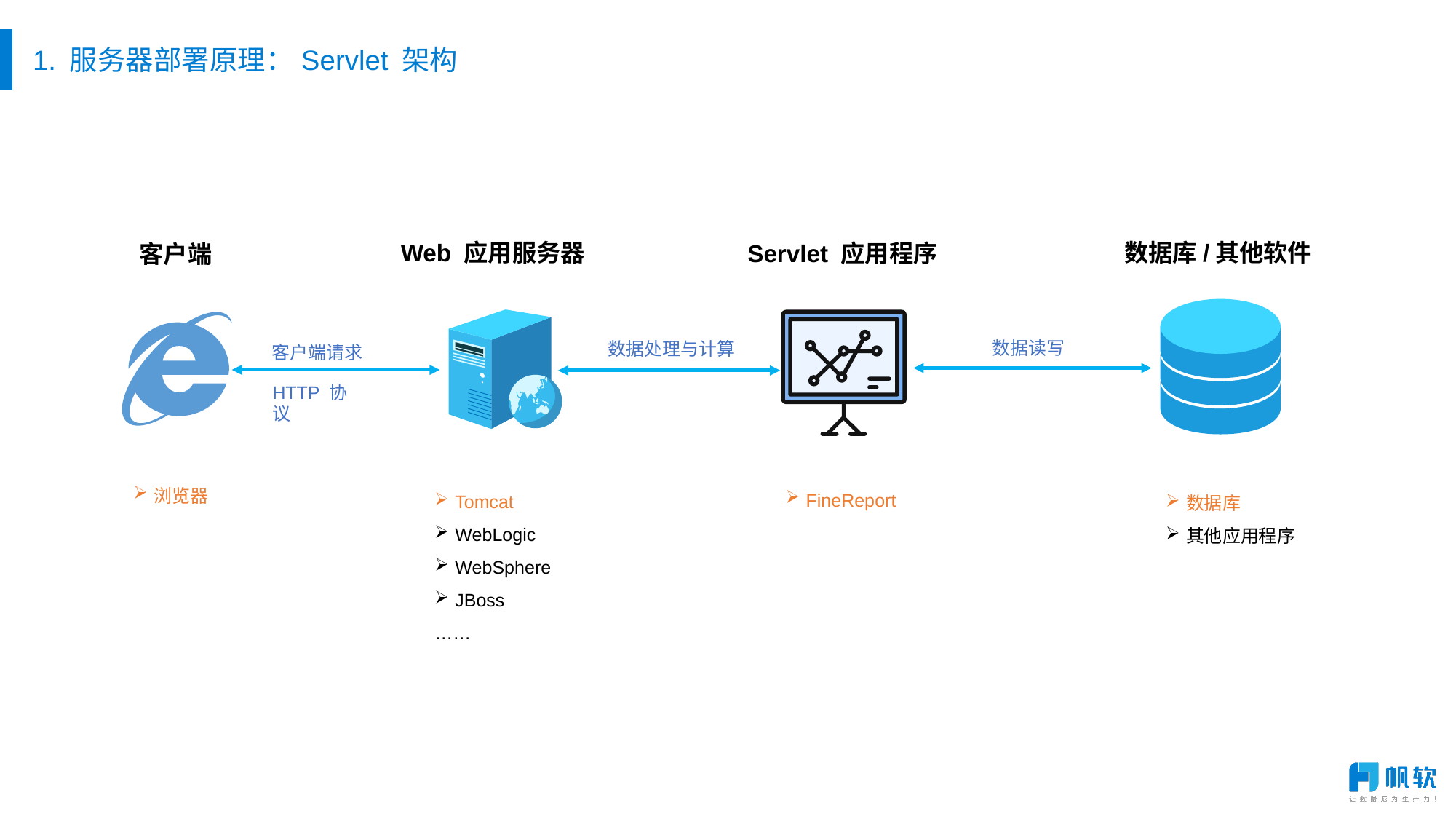

# 1. 服务器部署原理：Servlet 架构
Web 应用服务器
数据库/其他软件
Servlet 应用程序
客户端

数据读写
数据处理与计算
客户端请求
HTTP 协议
Tomcat
WebLogic
WebSphere
JBoss
……
数据库
其他应用程序
浏览器
FineReport